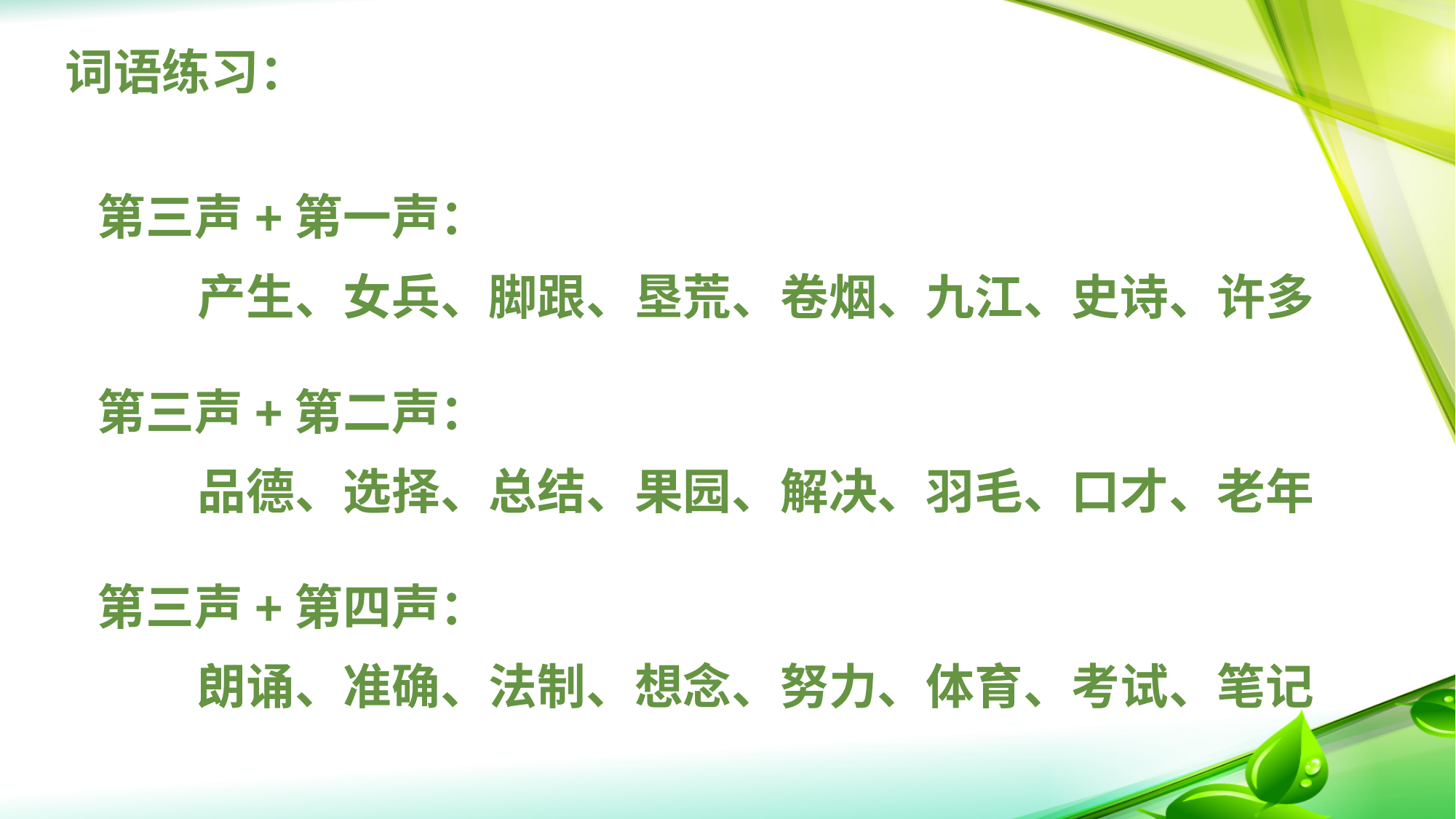

# 词语练习：
第三声+第一声：
        产生、女兵、脚跟、垦荒、卷烟、九江、史诗、许多

第三声+第二声：
        品德、选择、总结、果园、解决、羽毛、口才、老年

第三声+第四声：
        朗诵、准确、法制、想念、努力、体育、考试、笔记